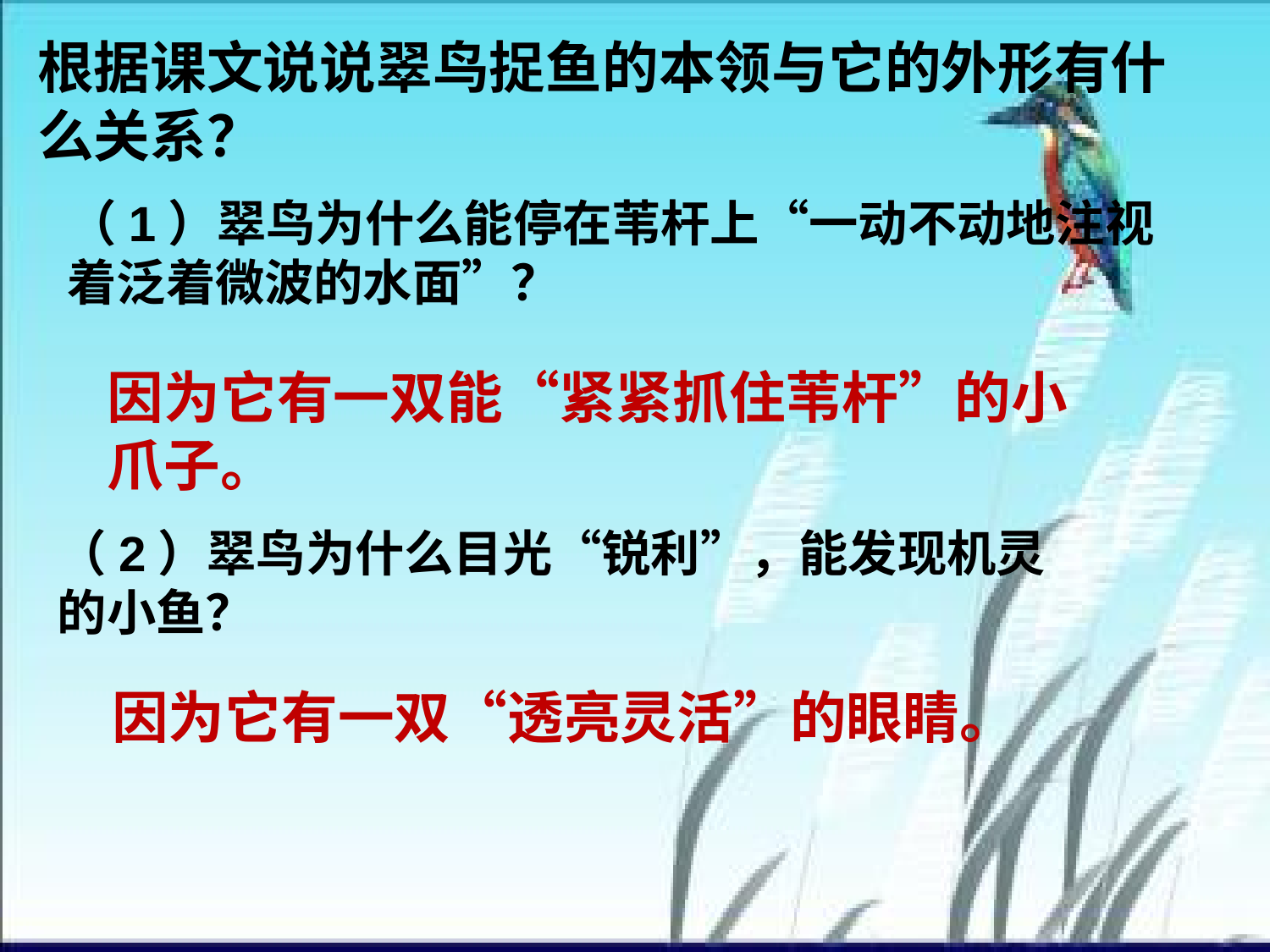

根据课文说说翠鸟捉鱼的本领与它的外形有什么关系？
（1）翠鸟为什么能停在苇杆上“一动不动地注视着泛着微波的水面”？
因为它有一双能“紧紧抓住苇杆”的小爪子。
（2）翠鸟为什么目光“锐利”，能发现机灵的小鱼？
因为它有一双“透亮灵活”的眼睛。